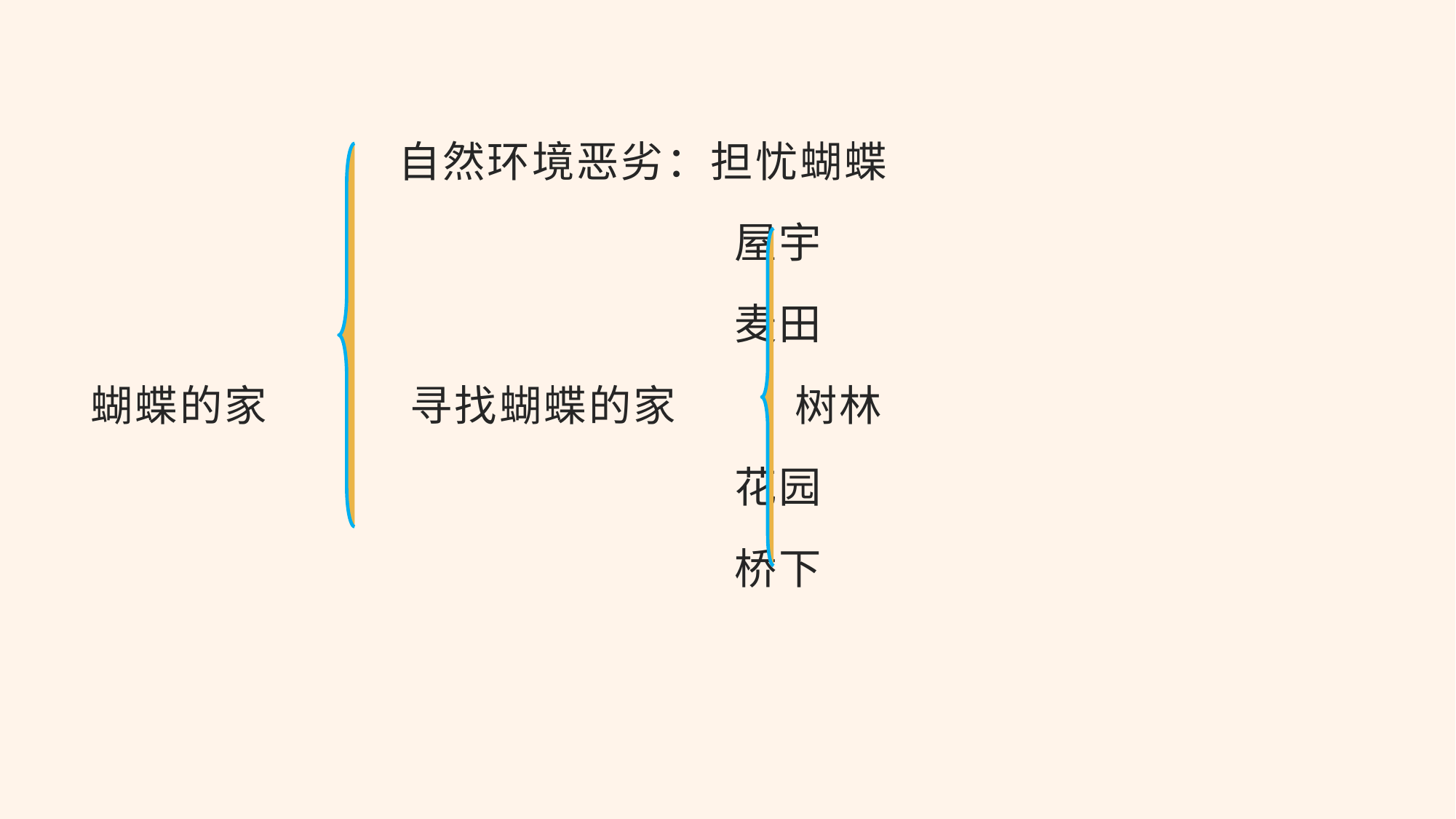

自然环境恶劣：担忧蝴蝶
                                                      屋宇
                                                      麦田
蝴蝶的家            寻找蝴蝶的家          树林
                                                      花园
                                                      桥下